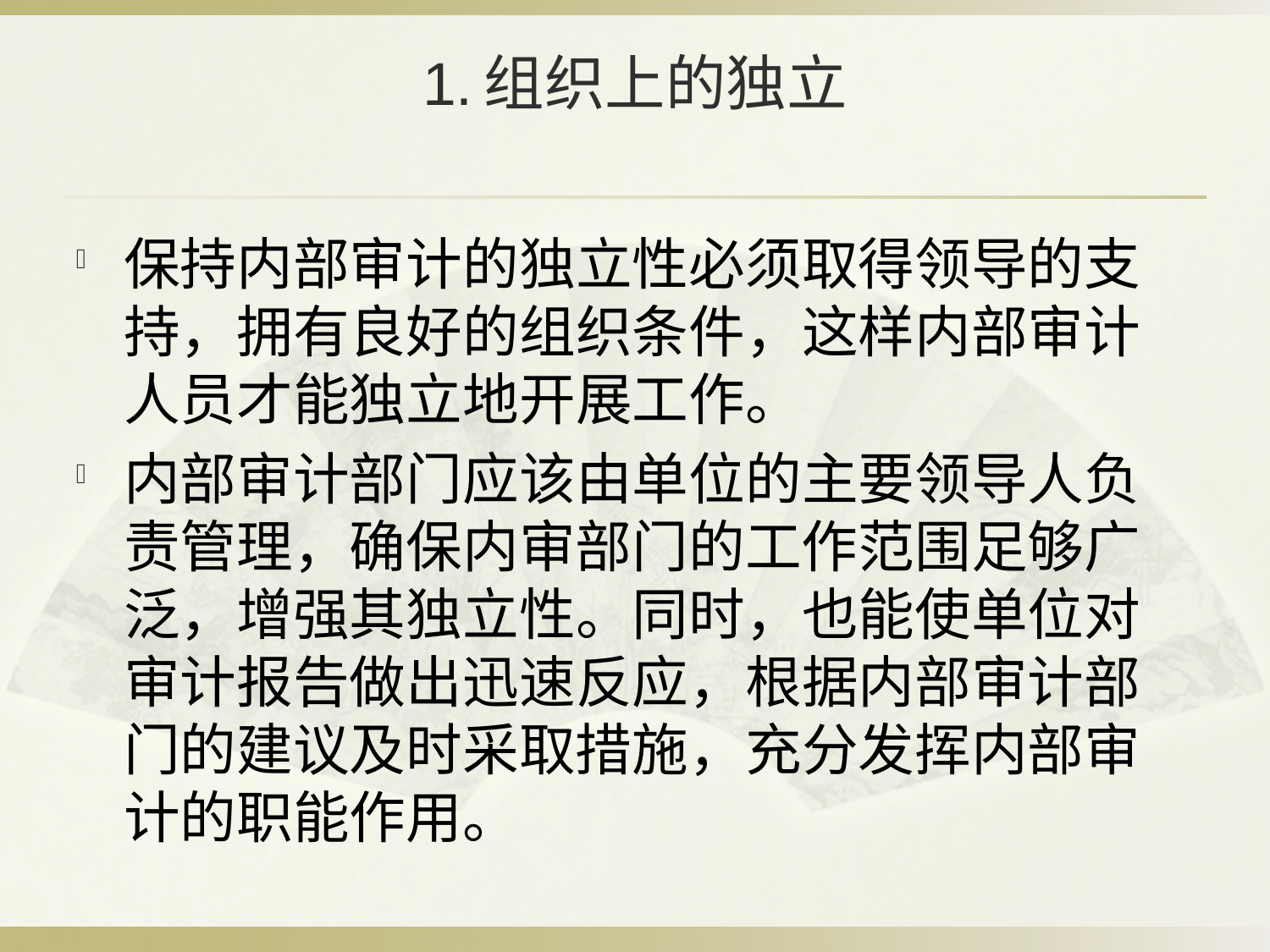

# 1.组织上的独立
保持内部审计的独立性必须取得领导的支持，拥有良好的组织条件，这样内部审计人员才能独立地开展工作。
内部审计部门应该由单位的主要领导人负责管理，确保内审部门的工作范围足够广泛，增强其独立性。同时，也能使单位对审计报告做出迅速反应，根据内部审计部门的建议及时采取措施，充分发挥内部审计的职能作用。